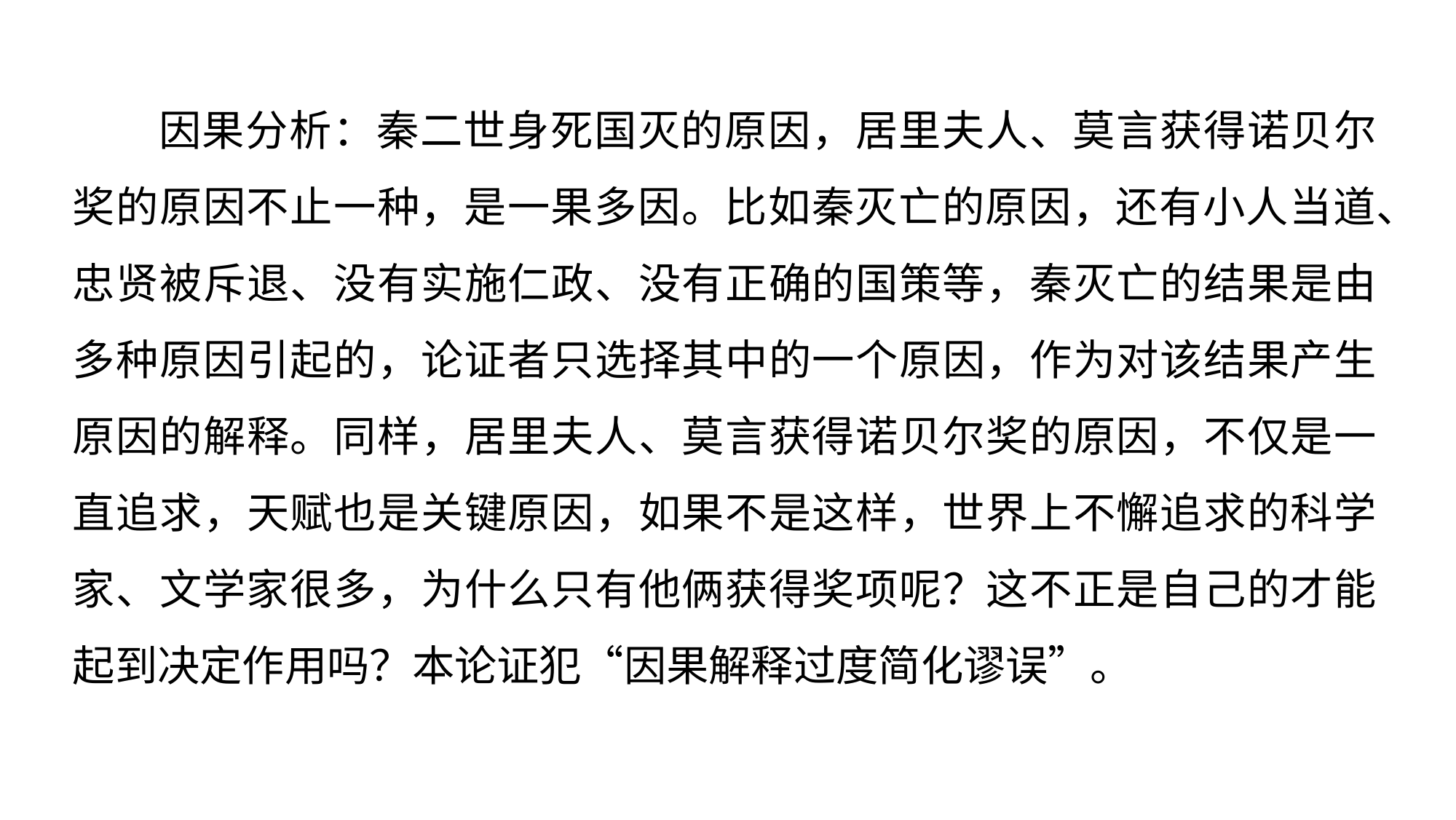

因果分析：秦二世身死国灭的原因，居里夫人、莫言获得诺贝尔奖的原因不止一种，是一果多因。比如秦灭亡的原因，还有小人当道、忠贤被斥退、没有实施仁政、没有正确的国策等，秦灭亡的结果是由多种原因引起的，论证者只选择其中的一个原因，作为对该结果产生原因的解释。同样，居里夫人、莫言获得诺贝尔奖的原因，不仅是一直追求，天赋也是关键原因，如果不是这样，世界上不懈追求的科学家、文学家很多，为什么只有他俩获得奖项呢？这不正是自己的才能起到决定作用吗？本论证犯“因果解释过度简化谬误”。